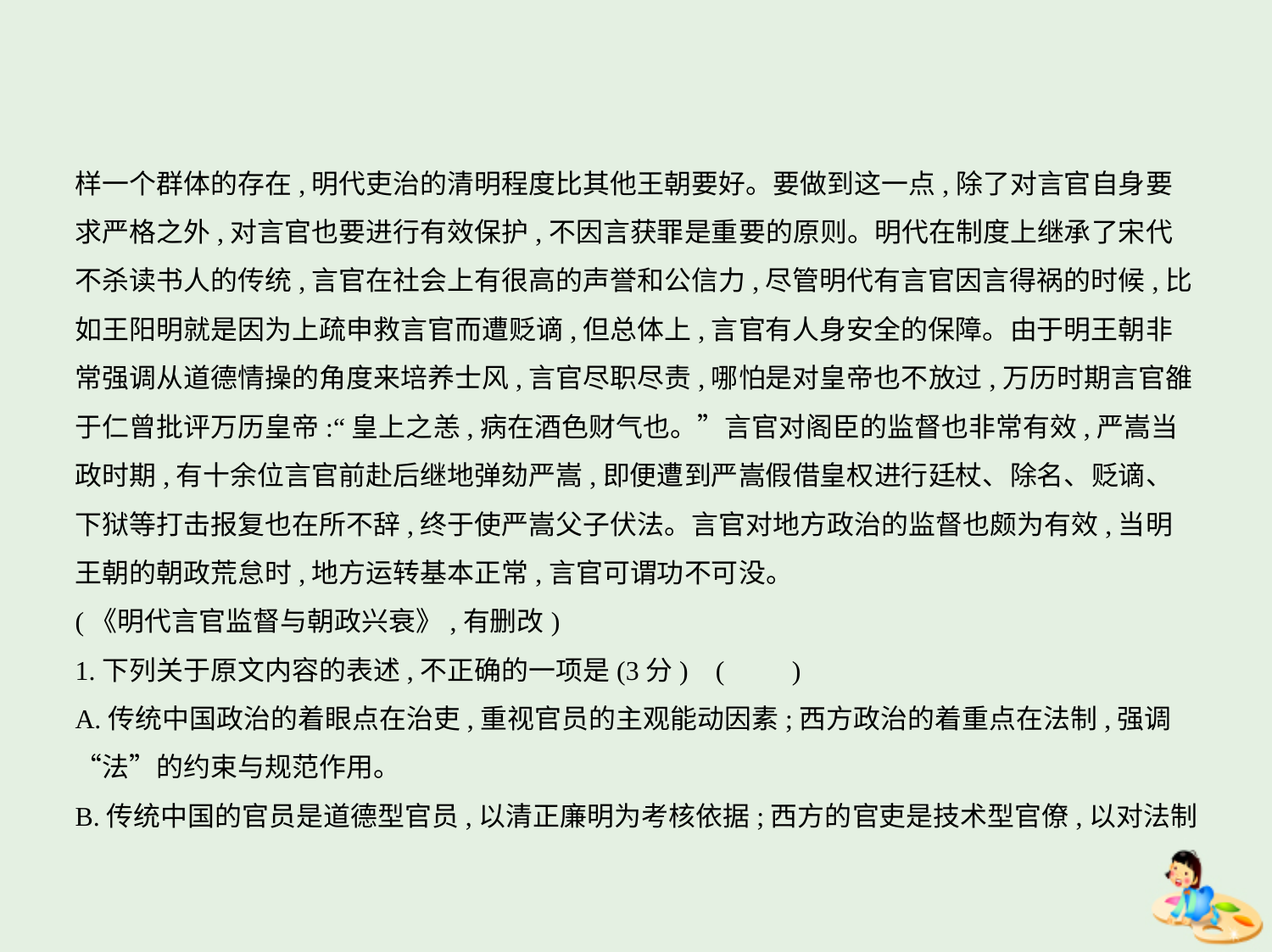

样一个群体的存在,明代吏治的清明程度比其他王朝要好。要做到这一点,除了对言官自身要
求严格之外,对言官也要进行有效保护,不因言获罪是重要的原则。明代在制度上继承了宋代
不杀读书人的传统,言官在社会上有很高的声誉和公信力,尽管明代有言官因言得祸的时候,比
如王阳明就是因为上疏申救言官而遭贬谪,但总体上,言官有人身安全的保障。由于明王朝非
常强调从道德情操的角度来培养士风,言官尽职尽责,哪怕是对皇帝也不放过,万历时期言官雒
于仁曾批评万历皇帝:“皇上之恙,病在酒色财气也。”言官对阁臣的监督也非常有效,严嵩当
政时期,有十余位言官前赴后继地弹劾严嵩,即便遭到严嵩假借皇权进行廷杖、除名、贬谪、
下狱等打击报复也在所不辞,终于使严嵩父子伏法。言官对地方政治的监督也颇为有效,当明
王朝的朝政荒怠时,地方运转基本正常,言官可谓功不可没。
(《明代言官监督与朝政兴衰》,有删改)
1.下列关于原文内容的表述,不正确的一项是(3分) (　　)
A.传统中国政治的着眼点在治吏,重视官员的主观能动因素;西方政治的着重点在法制,强调
“法”的约束与规范作用。
B.传统中国的官员是道德型官员,以清正廉明为考核依据;西方的官吏是技术型官僚,以对法制